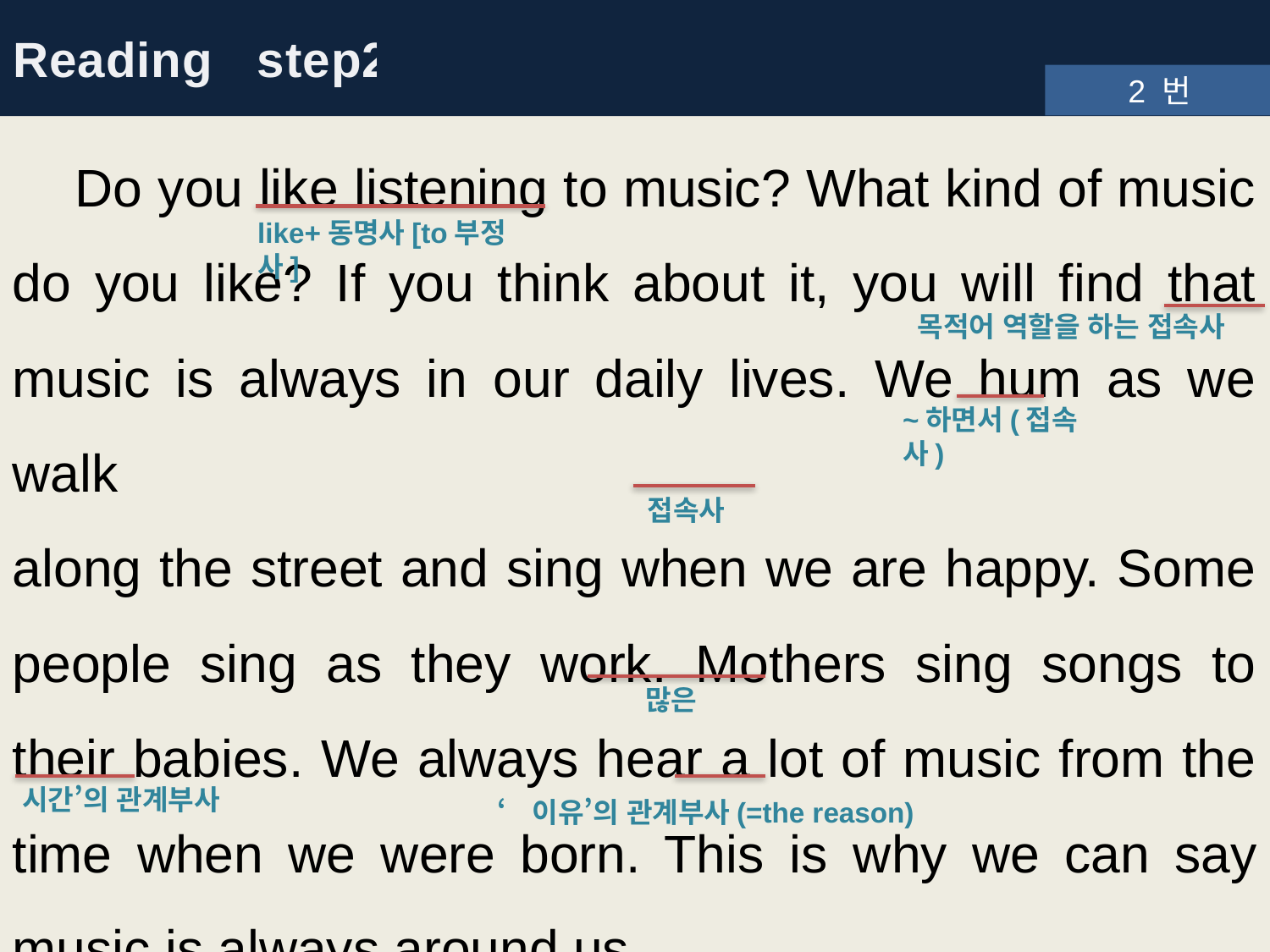

Reading   step2
2 번
    Do you like listening to music? What kind of music do you like? If you think about it, you will find that music is always in our daily lives. We hum as we walk
along the street and sing when we are happy. Some people sing as they work. Mothers sing songs to their babies. We always hear a lot of music from the time when we were born. This is why we can say music is always around us.
like+동명사[to부정사]
목적어 역할을 하는 접속사
~하면서(접속사)
접속사
많은
‘시간’의 관계부사
‘이유’의 관계부사(=the reason)